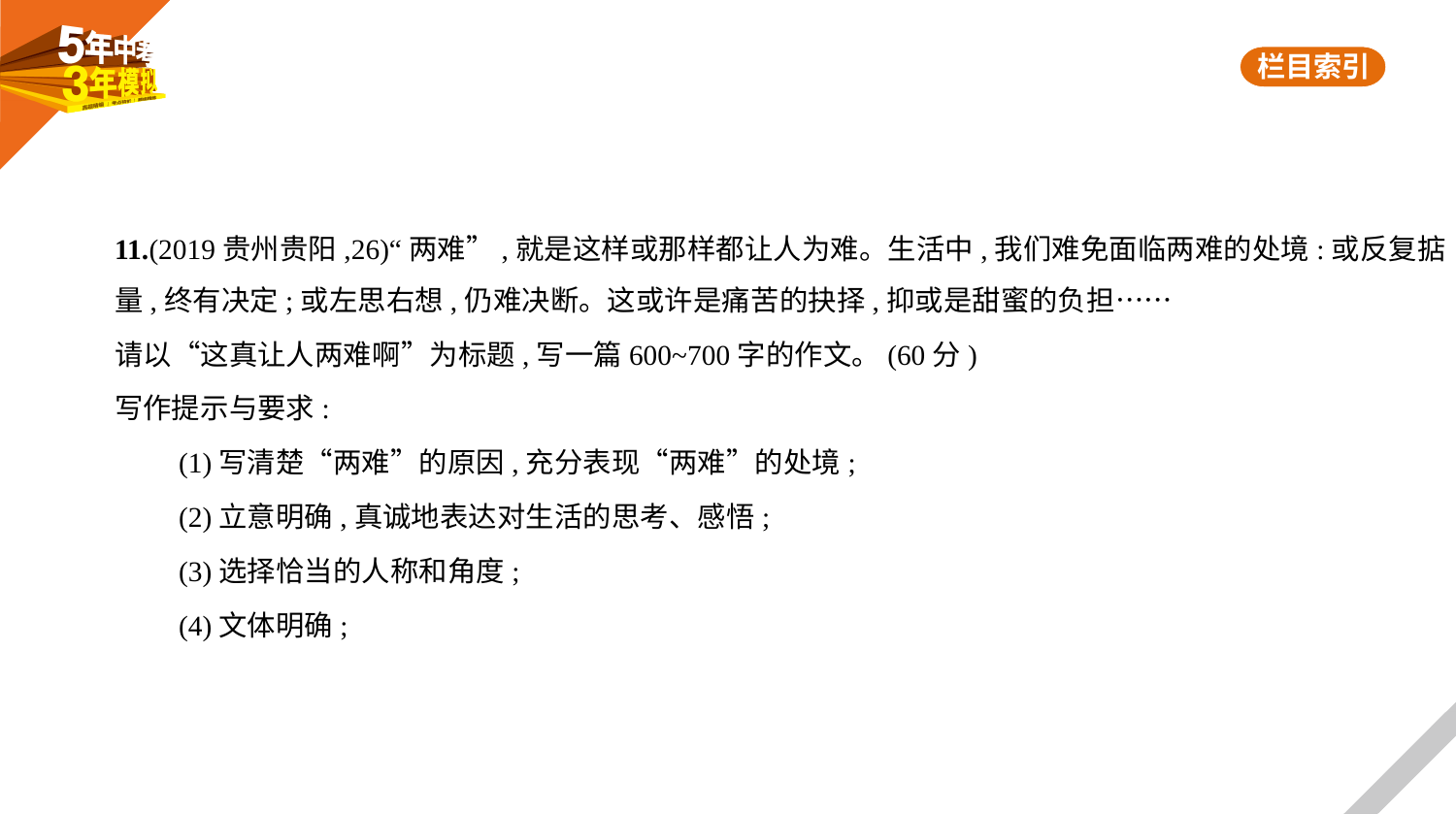

11.(2019贵州贵阳,26)“两难”,就是这样或那样都让人为难。生活中,我们难免面临两难的处境:或反复掂
量,终有决定;或左思右想,仍难决断。这或许是痛苦的抉择,抑或是甜蜜的负担……
请以“这真让人两难啊”为标题,写一篇600~700字的作文。(60分)
写作提示与要求:
　　(1)写清楚“两难”的原因,充分表现“两难”的处境;
　　(2)立意明确,真诚地表达对生活的思考、感悟;
　　(3)选择恰当的人称和角度;
　　(4)文体明确;